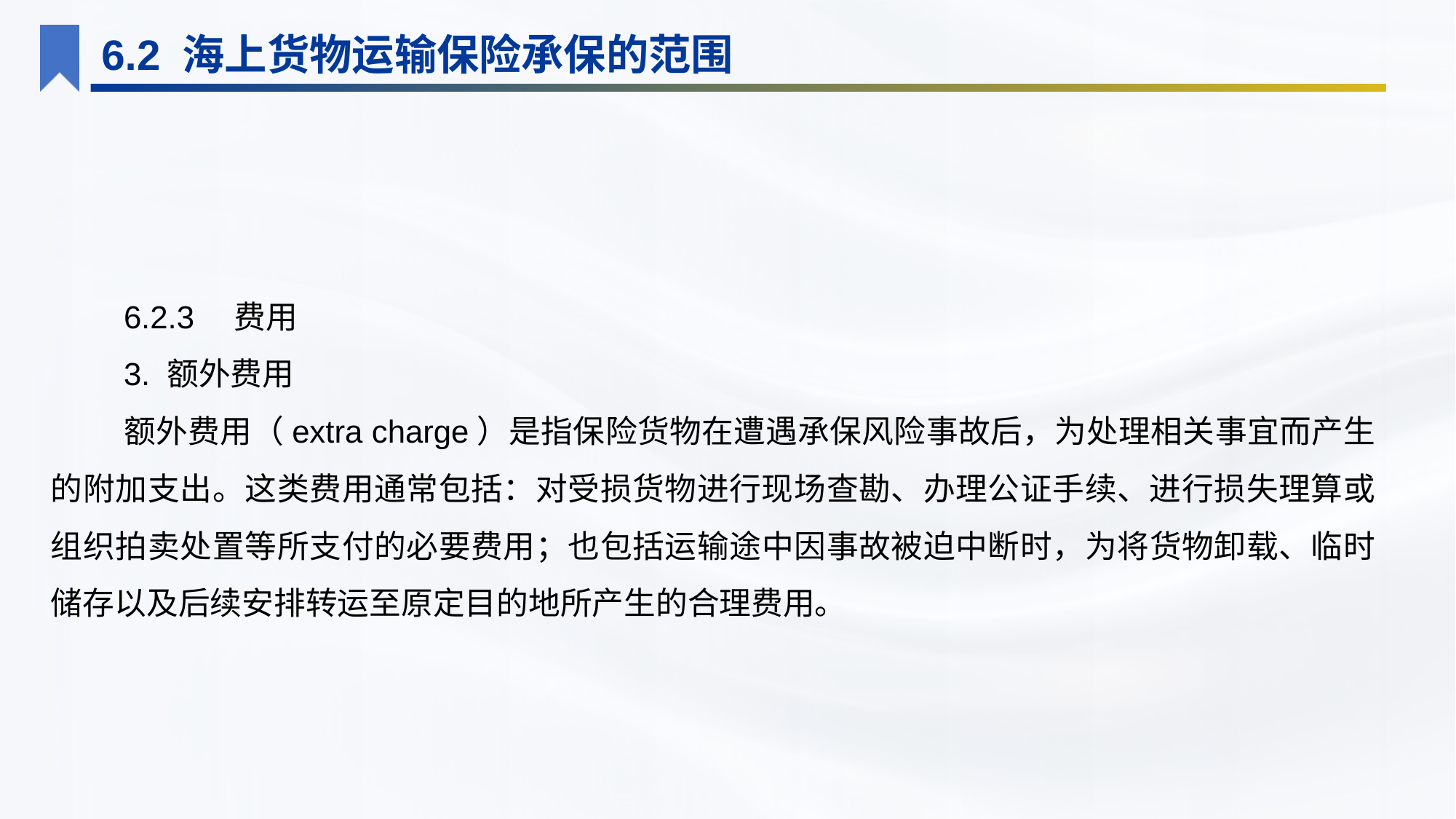

6.2 海上货物运输保险承保的范围
6.2.3　费用
3. 额外费用
额外费用（extra charge）是指保险货物在遭遇承保风险事故后，为处理相关事宜而产生的附加支出。这类费用通常包括：对受损货物进行现场查勘、办理公证手续、进行损失理算或组织拍卖处置等所支付的必要费用；也包括运输途中因事故被迫中断时，为将货物卸载、临时储存以及后续安排转运至原定目的地所产生的合理费用。